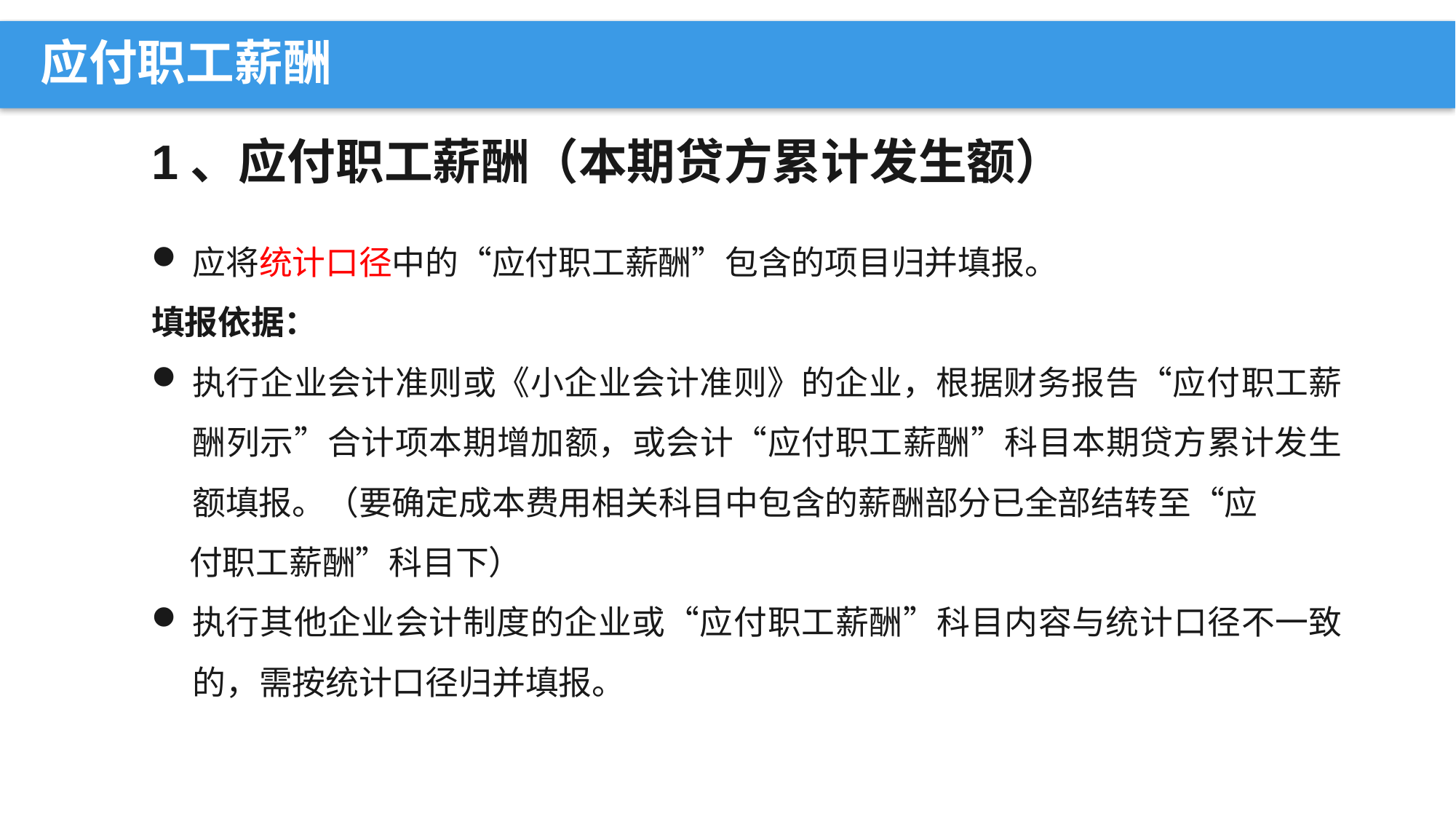

应付职工薪酬
1、应付职工薪酬（本期贷方累计发生额）
应将统计口径中的“应付职工薪酬”包含的项目归并填报。
填报依据：
执行企业会计准则或《小企业会计准则》的企业，根据财务报告“应付职工薪酬列示”合计项本期增加额，或会计“应付职工薪酬”科目本期贷方累计发生额填报。（要确定成本费用相关科目中包含的薪酬部分已全部结转至“应
    付职工薪酬”科目下）
执行其他企业会计制度的企业或“应付职工薪酬”科目内容与统计口径不一致的，需按统计口径归并填报。